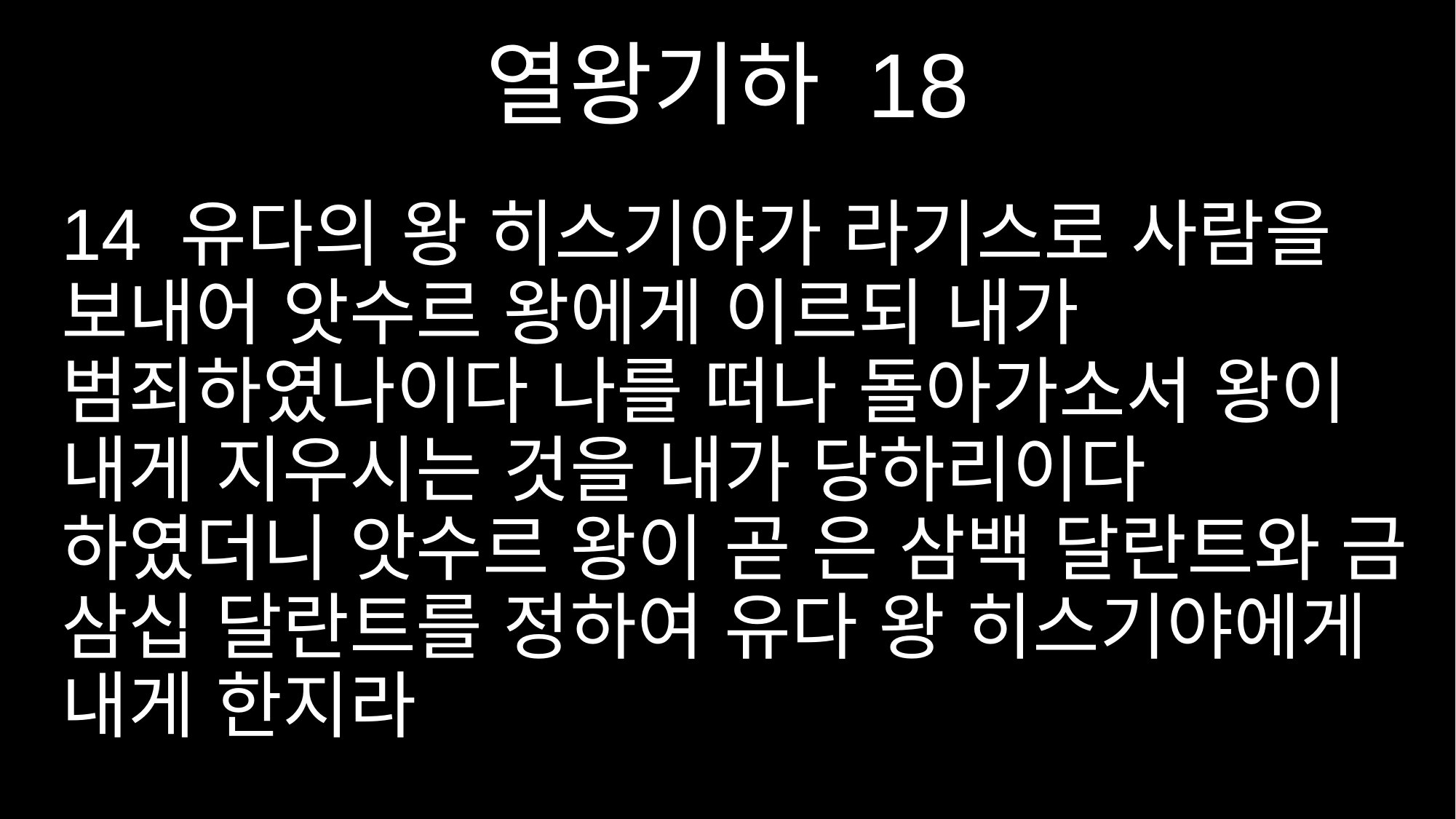

열왕기하 18
14 유다의 왕 히스기야가 라기스로 사람을 보내어 앗수르 왕에게 이르되 내가 범죄하였나이다 나를 떠나 돌아가소서 왕이 내게 지우시는 것을 내가 당하리이다 하였더니 앗수르 왕이 곧 은 삼백 달란트와 금 삼십 달란트를 정하여 유다 왕 히스기야에게 내게 한지라